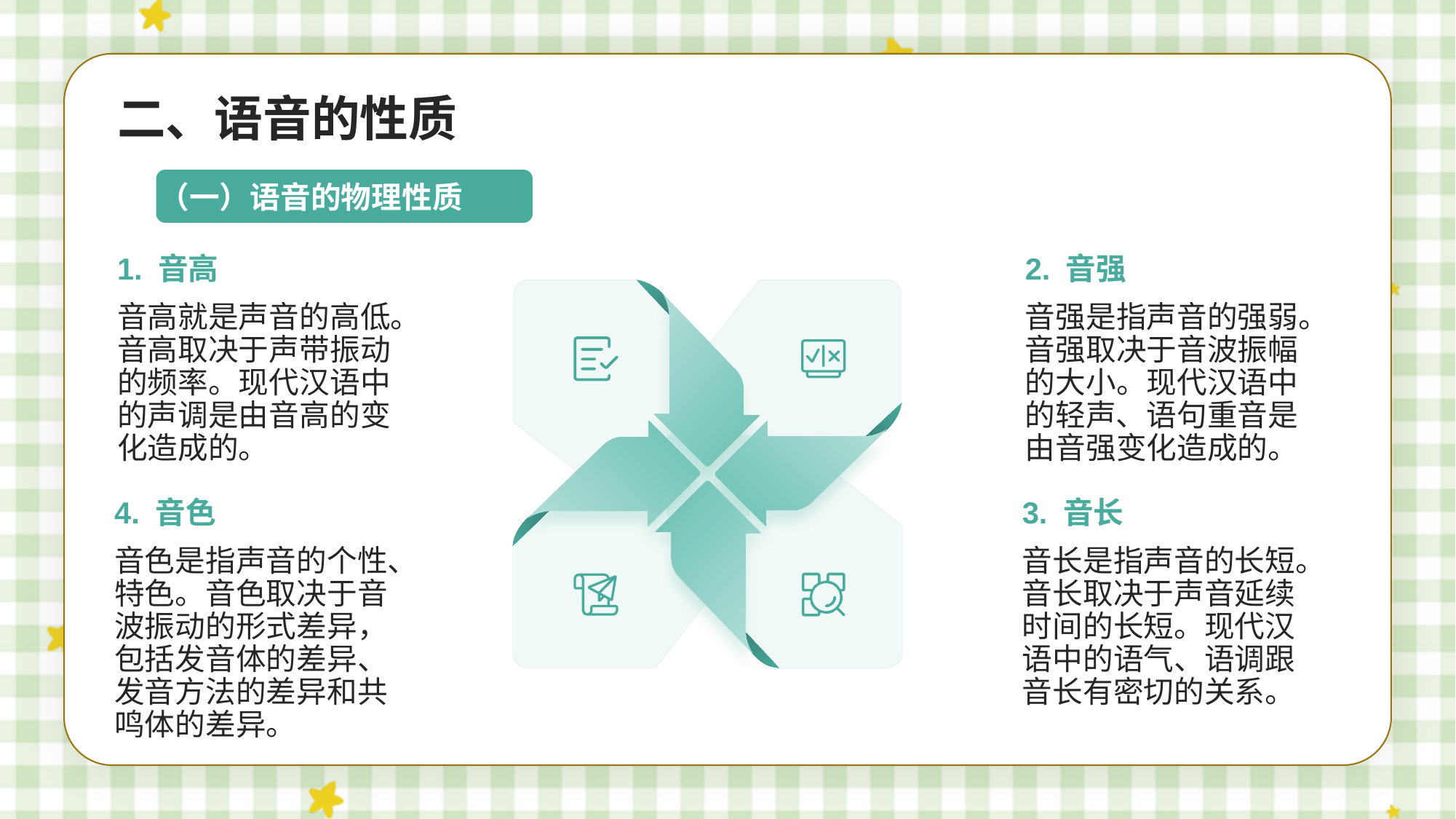

二、语音的性质
（一）语音的物理性质
1. 音高
音高就是声音的高低。音高取决于声带振动的频率。现代汉语中的声调是由音高的变化造成的。
2. 音强
音强是指声音的强弱。音强取决于音波振幅的大小。现代汉语中的轻声、语句重音是由音强变化造成的。

4. 音色
音色是指声音的个性、特色。音色取决于音波振动的形式差异，包括发音体的差异、发音方法的差异和共鸣体的差异。
3. 音长
音长是指声音的长短。音长取决于声音延续时间的长短。现代汉语中的语气、语调跟音长有密切的关系。